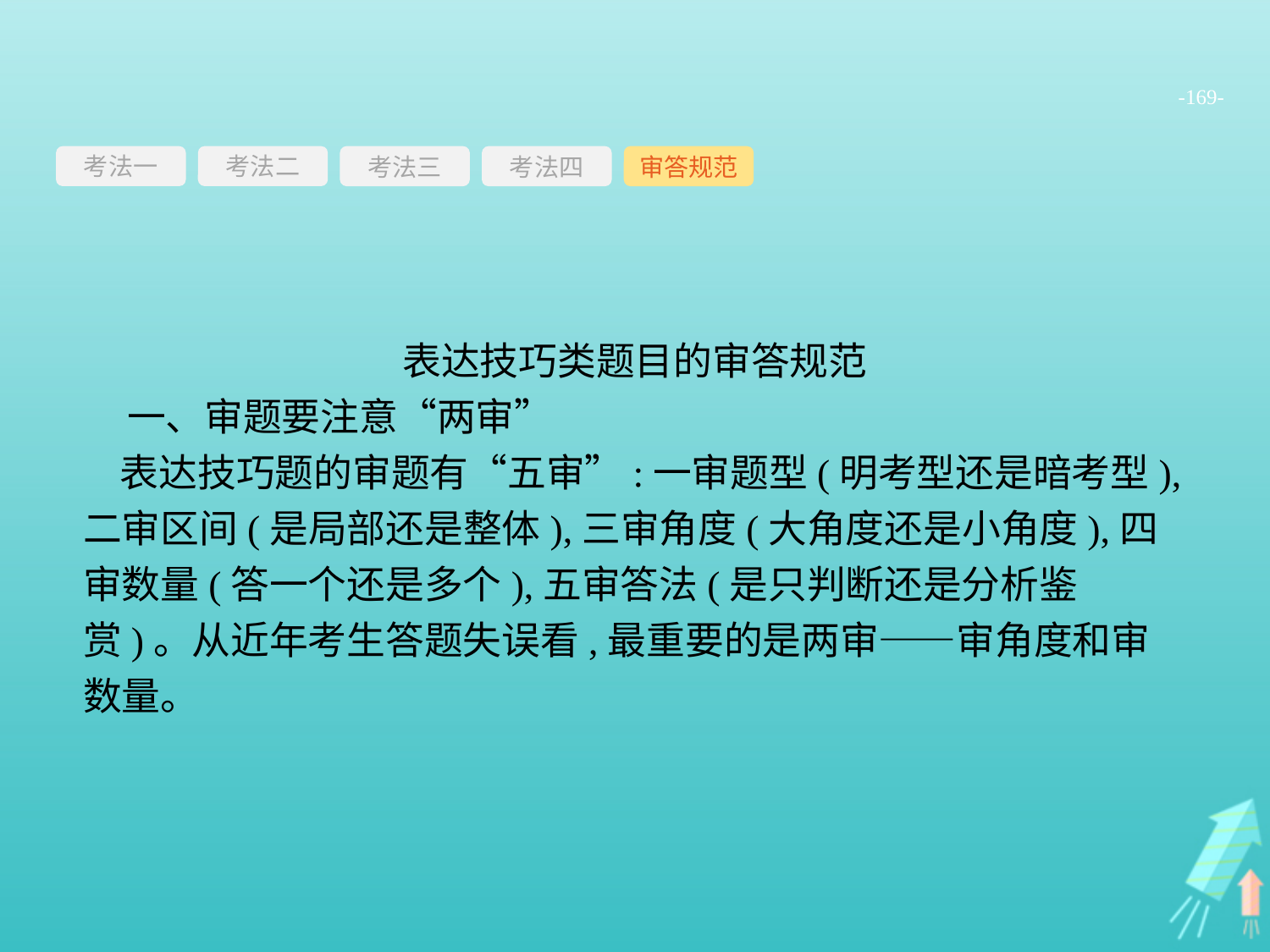

-169-
考法一
考法三
考法四
审答规范
考法二
表达技巧类题目的审答规范
    一、审题要注意“两审”
表达技巧题的审题有“五审”:一审题型(明考型还是暗考型),二审区间(是局部还是整体),三审角度(大角度还是小角度),四审数量(答一个还是多个),五审答法(是只判断还是分析鉴赏)。从近年考生答题失误看,最重要的是两审——审角度和审数量。